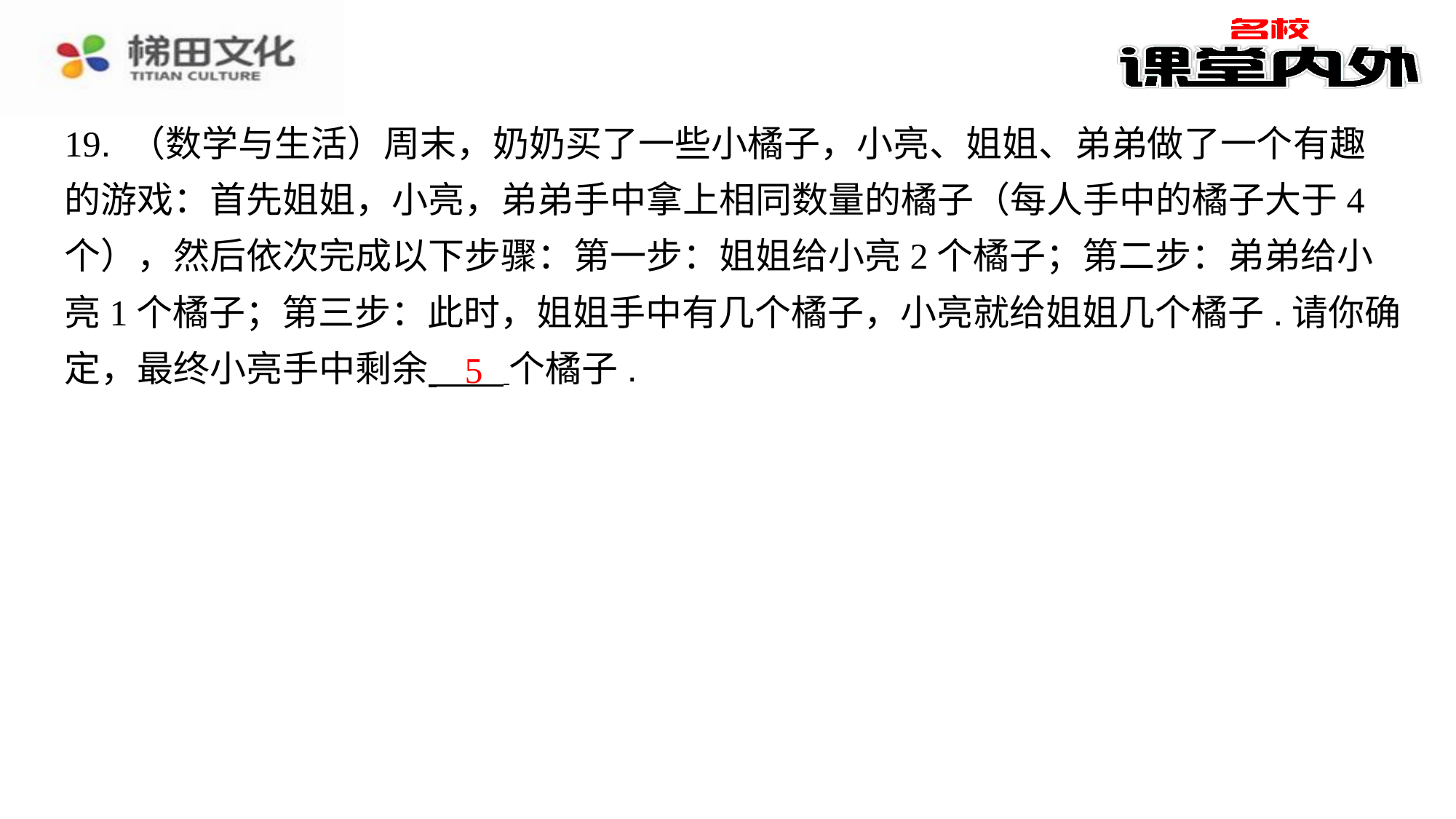

19. （数学与生活）周末，奶奶买了一些小橘子，小亮、姐姐、弟弟做了一个有趣
的游戏：首先姐姐，小亮，弟弟手中拿上相同数量的橘子（每人手中的橘子大于4
个），然后依次完成以下步骤：第一步：姐姐给小亮2个橘子；第二步：弟弟给小
亮1个橘子；第三步：此时，姐姐手中有几个橘子，小亮就给姐姐几个橘子.请你确
定，最终小亮手中剩余            个橘子.
5